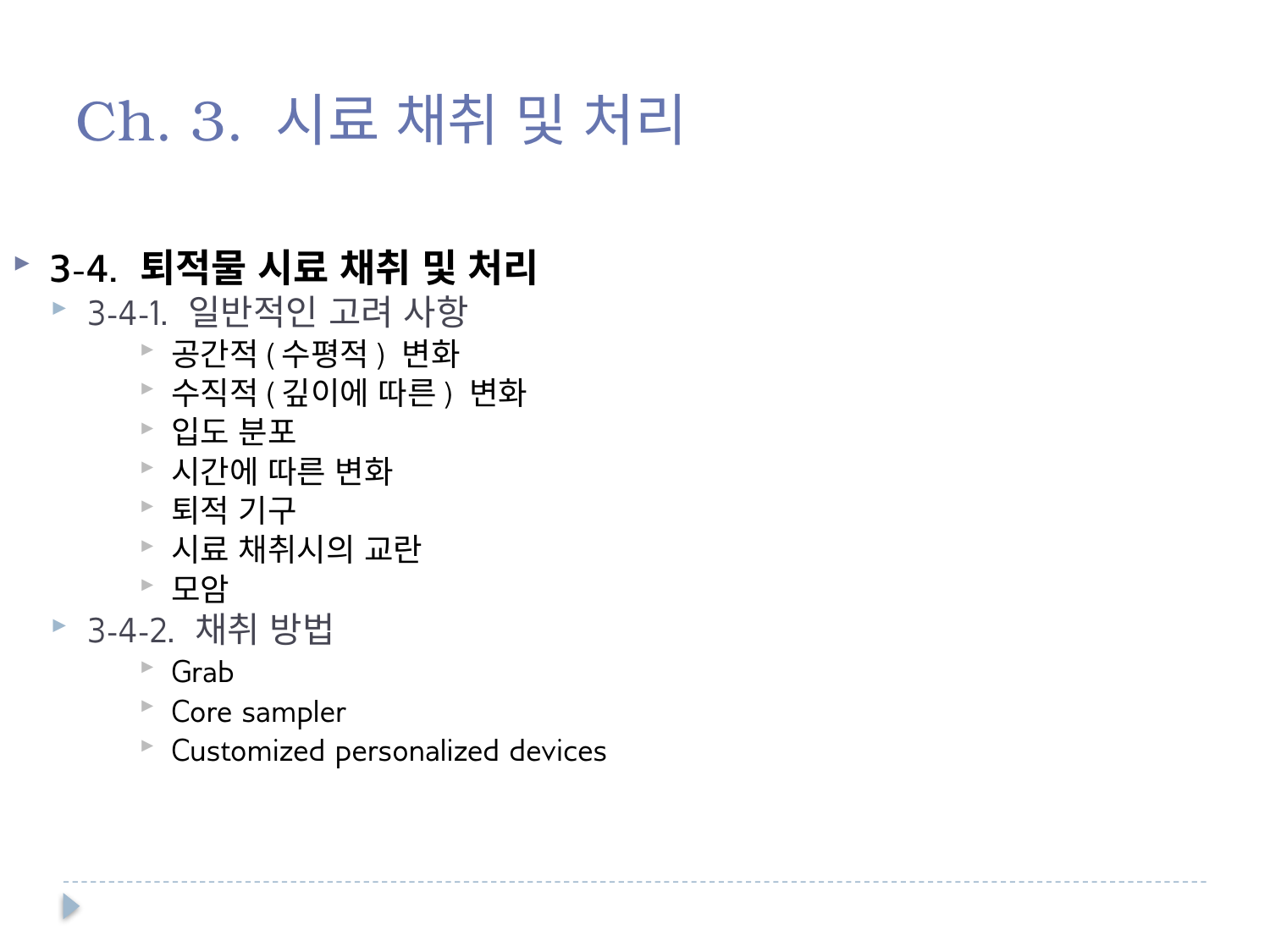

Ch. 3. 시료 채취 및 처리
3-4. 퇴적물 시료 채취 및 처리
3-4-1. 일반적인 고려 사항
공간적(수평적) 변화
수직적(깊이에 따른) 변화
입도 분포
시간에 따른 변화
퇴적 기구
시료 채취시의 교란
모암
3-4-2. 채취 방법
Grab
Core sampler
Customized personalized devices